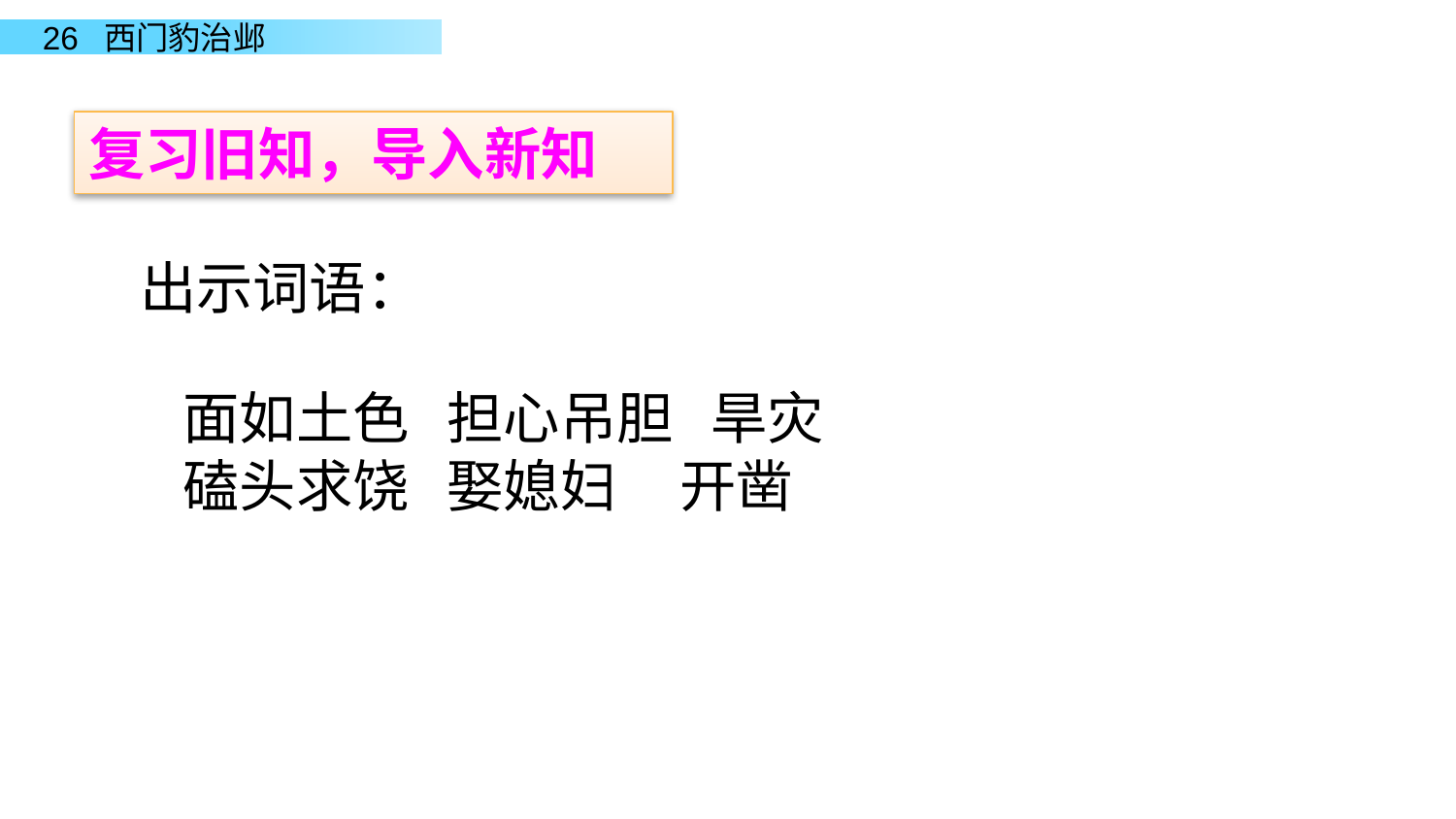

复习旧知，导入新知
   出示词语：
面如土色   担心吊胆   旱灾
磕头求饶   娶媳妇     开凿